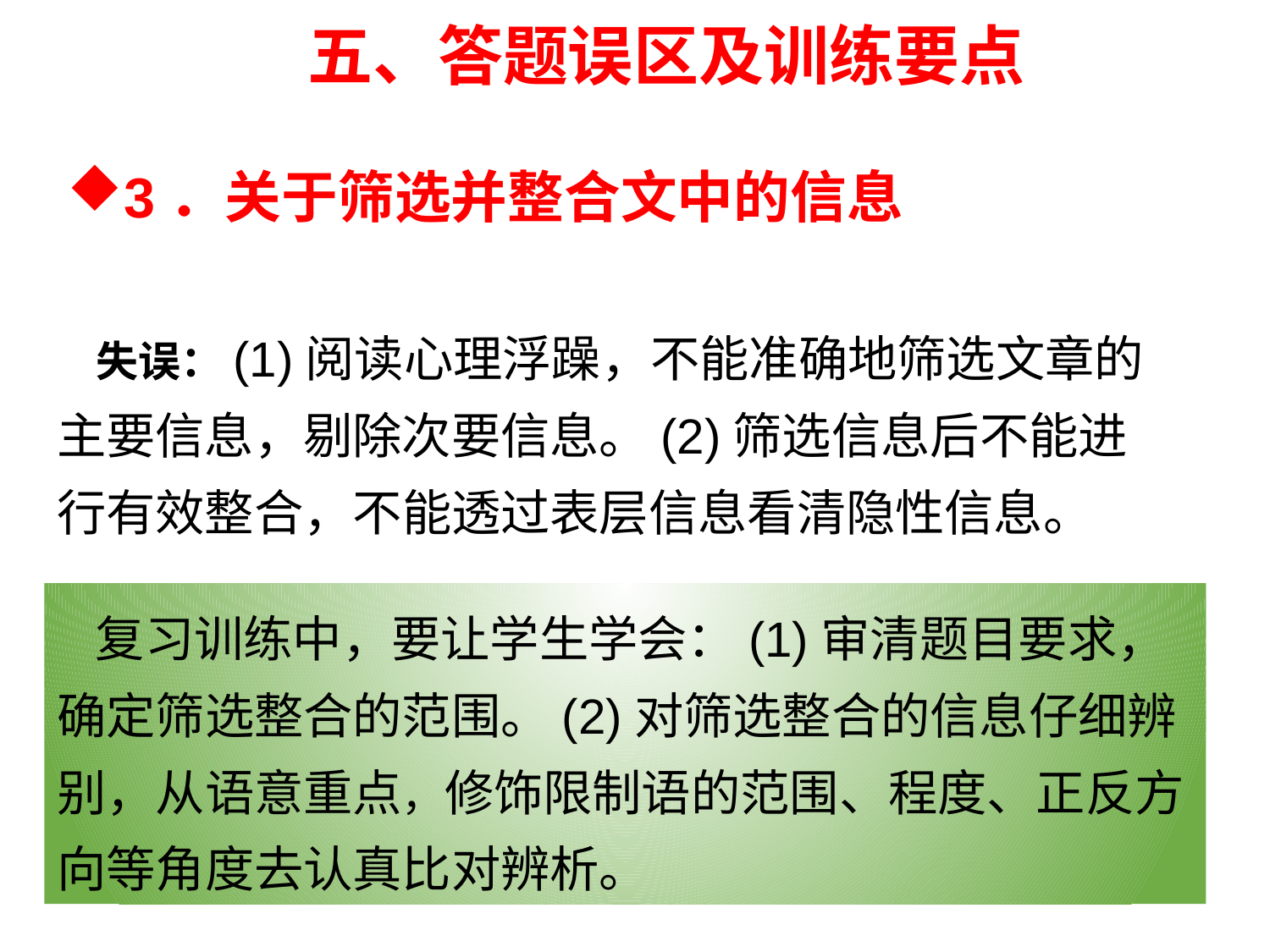

五、答题误区及训练要点
3．关于筛选并整合文中的信息
   失误：(1)阅读心理浮躁，不能准确地筛选文章的主要信息，剔除次要信息。(2)筛选信息后不能进行有效整合，不能透过表层信息看清隐性信息。
   复习训练中，要让学生学会：(1)审清题目要求，确定筛选整合的范围。(2)对筛选整合的信息仔细辨别，从语意重点，修饰限制语的范围、程度、正反方向等角度去认真比对辨析。